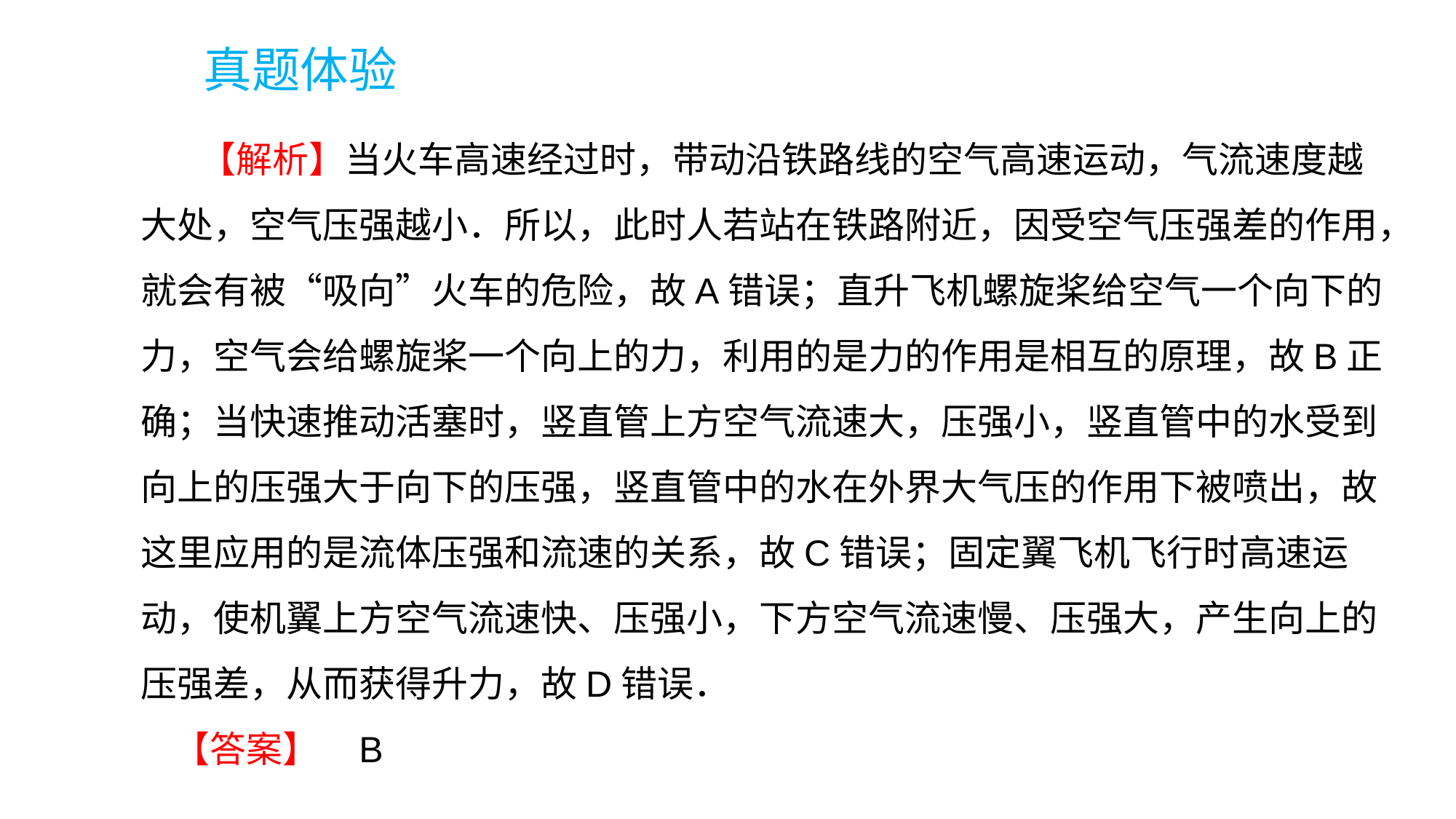

真题体验
                【解析】当火车高速经过时，带动沿铁路线的空气高速运动，气流速度越大处，空气压强越小．所以，此时人若站在铁路附近，因受空气压强差的作用，就会有被“吸向”火车的危险，故A错误；直升飞机螺旋桨给空气一个向下的力，空气会给螺旋桨一个向上的力，利用的是力的作用是相互的原理，故B正确；当快速推动活塞时，竖直管上方空气流速大，压强小，竖直管中的水受到向上的压强大于向下的压强，竖直管中的水在外界大气压的作用下被喷出，故这里应用的是流体压强和流速的关系，故C错误；固定翼飞机飞行时高速运动，使机翼上方空气流速快、压强小，下方空气流速慢、压强大，产生向上的压强差，从而获得升力，故D错误．
   【答案】	B